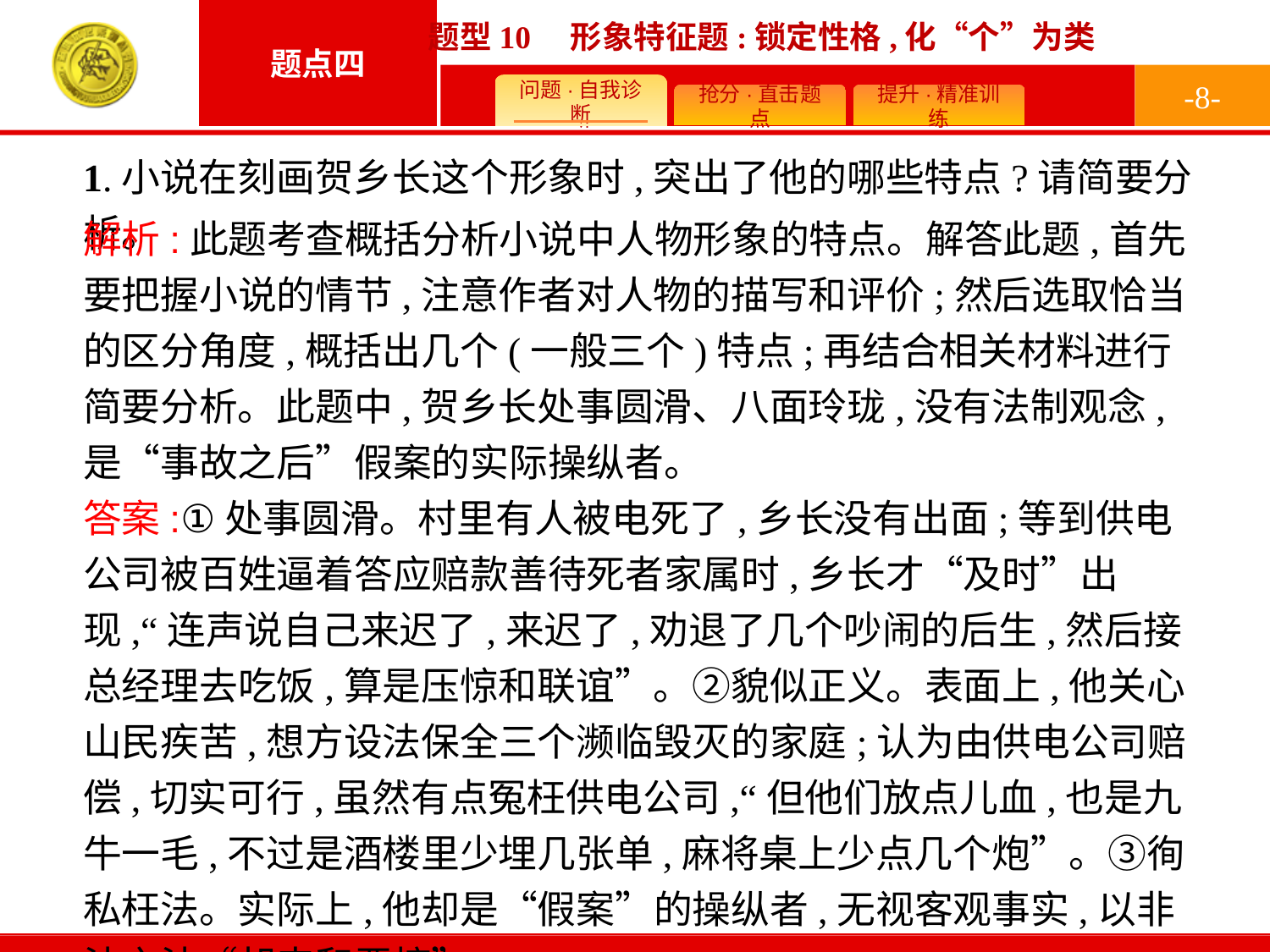

-8-
1.小说在刻画贺乡长这个形象时,突出了他的哪些特点?请简要分析。
解析:此题考查概括分析小说中人物形象的特点。解答此题,首先要把握小说的情节,注意作者对人物的描写和评价;然后选取恰当的区分角度,概括出几个(一般三个)特点;再结合相关材料进行简要分析。此题中,贺乡长处事圆滑、八面玲珑,没有法制观念,是“事故之后”假案的实际操纵者。
答案:①处事圆滑。村里有人被电死了,乡长没有出面;等到供电公司被百姓逼着答应赔款善待死者家属时,乡长才“及时”出现,“连声说自己来迟了,来迟了,劝退了几个吵闹的后生,然后接总经理去吃饭,算是压惊和联谊”。②貌似正义。表面上,他关心山民疾苦,想方设法保全三个濒临毁灭的家庭;认为由供电公司赔偿,切实可行,虽然有点冤枉供电公司,“但他们放点儿血,也是九牛一毛,不过是酒楼里少埋几张单,麻将桌上少点几个炮”。③徇私枉法。实际上,他却是“假案”的操纵者,无视客观事实,以非法之法“胡来和恶搞”。